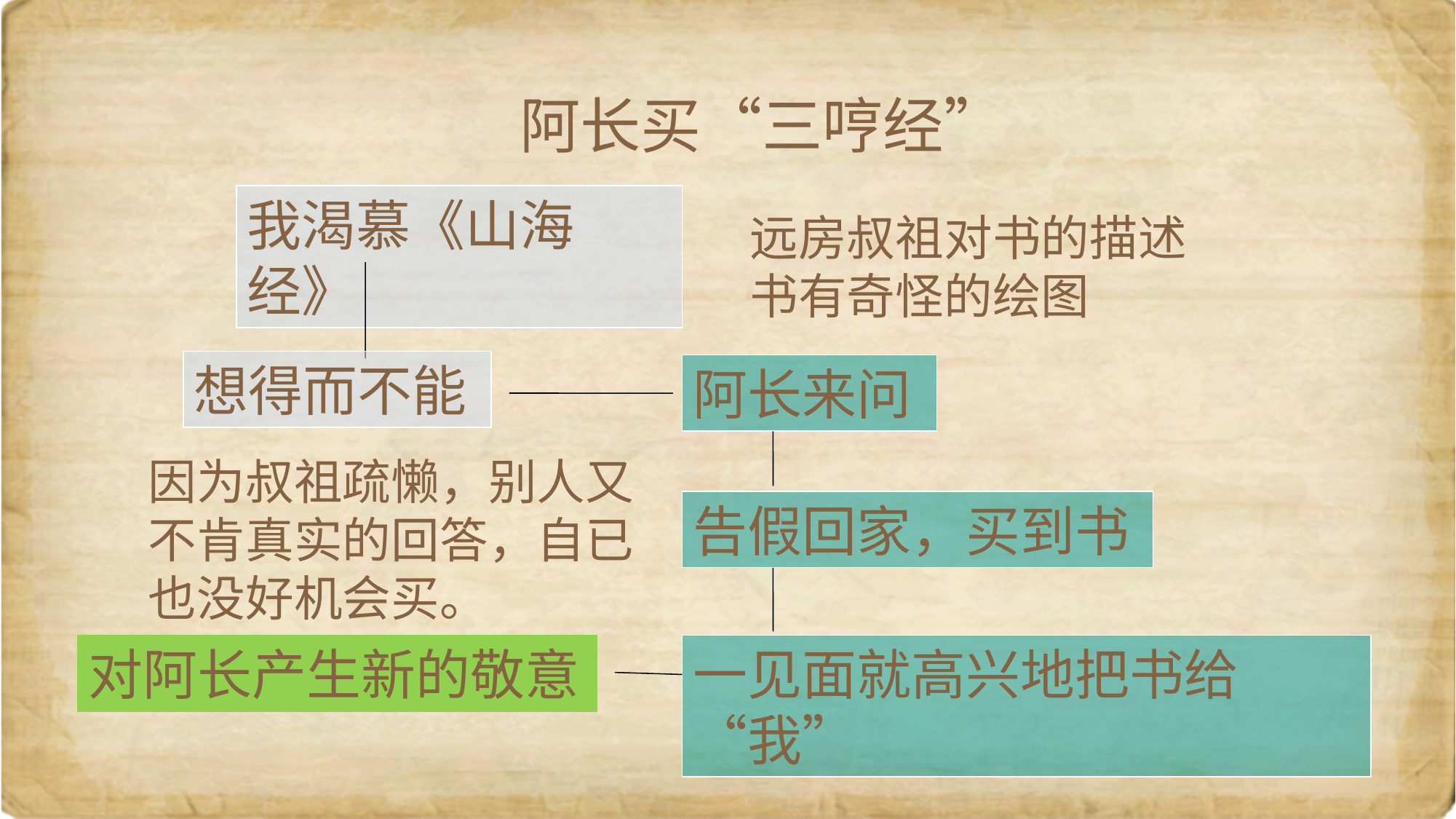

阿长买“三哼经”
我渴慕《山海经》
远房叔祖对书的描述
书有奇怪的绘图

想得而不能
阿长来问

因为叔祖疏懒，别人又不肯真实的回答，自已也没好机会买。
告假回家，买到书

对阿长产生新的敬意
一见面就高兴地把书给“我”